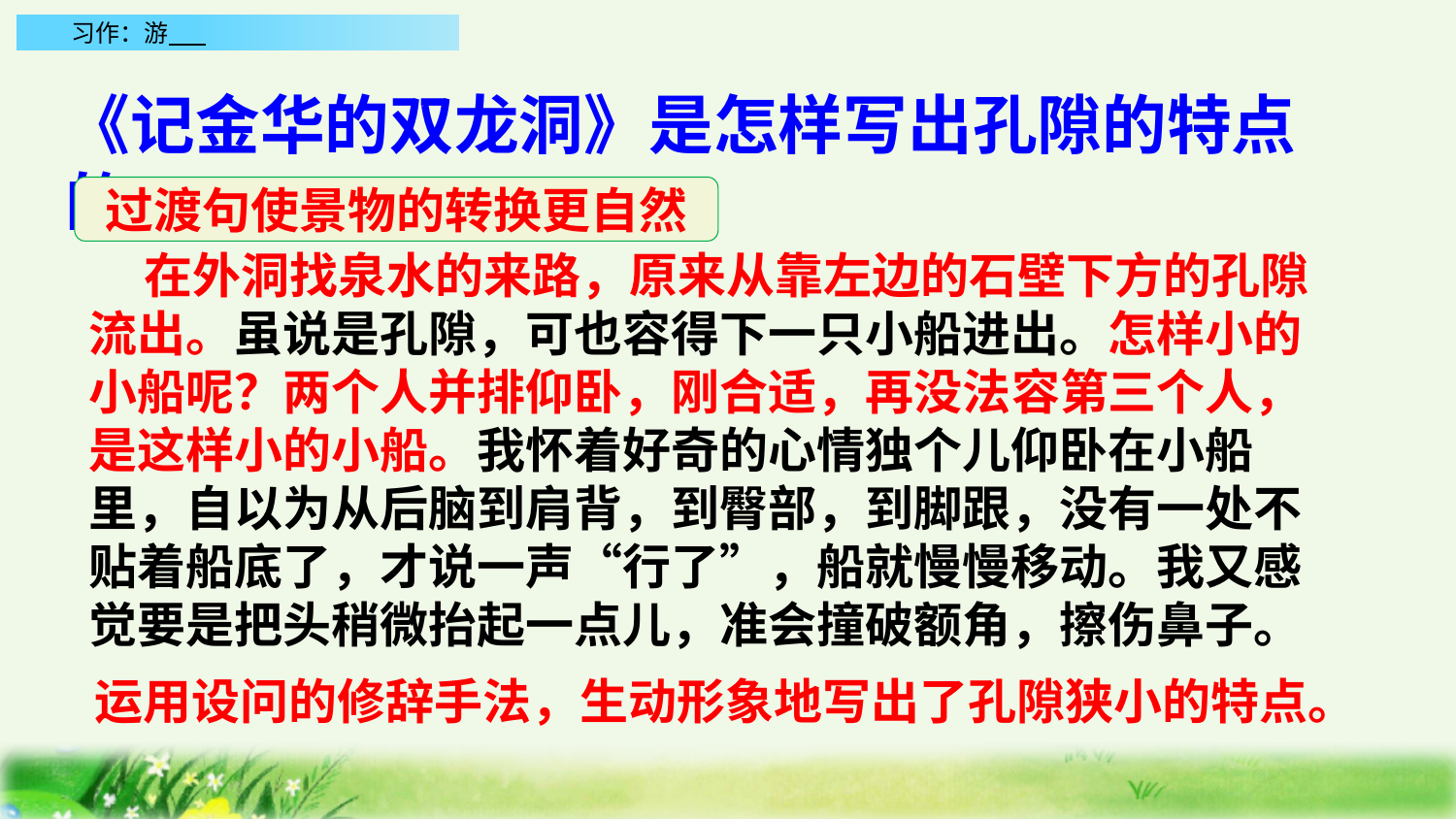

《记金华的双龙洞》是怎样写出孔隙的特点的?

过渡句使景物的转换更自然
    在外洞找泉水的来路，原来从靠左边的石壁下方的孔隙流出。虽说是孔隙，可也容得下一只小船进出。怎样小的小船呢？两个人并排仰卧，刚合适，再没法容第三个人，是这样小的小船。我怀着好奇的心情独个儿仰卧在小船里，自以为从后脑到肩背，到臀部，到脚跟，没有一处不贴着船底了，才说一声“行了”，船就慢慢移动。我又感觉要是把头稍微抬起一点儿，准会撞破额角，擦伤鼻子。
    运用设问的修辞手法，生动形象地写出了孔隙狭小的特点。